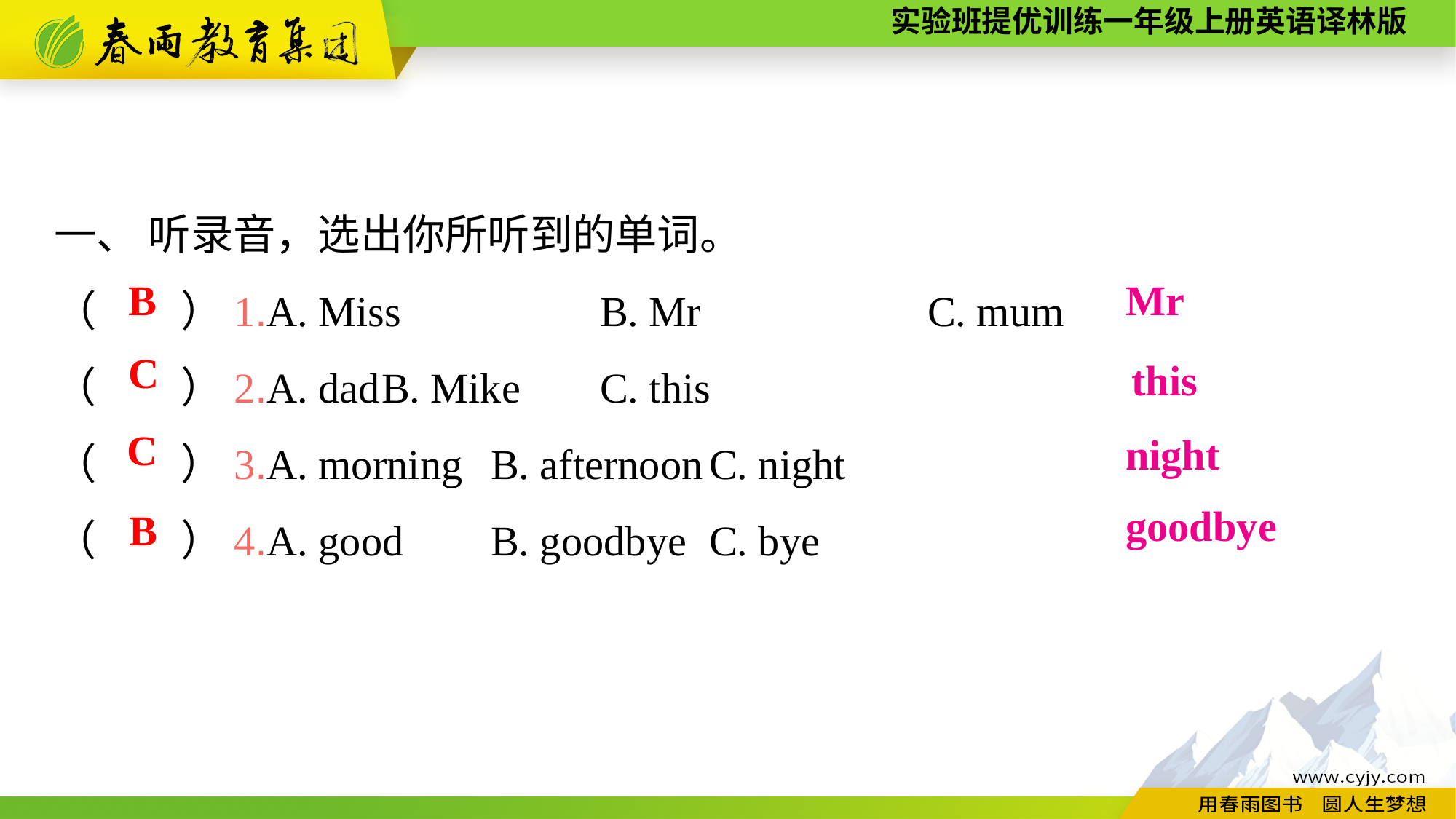

一、 听录音，选出你所听到的单词。
（　　）1.A. Miss　　　	B. Mr　　　　　	C. mum
（　　）2.A. dad	B. Mike	C. this
（　　）3.A. morning	B. afternoon	C. night
（　　）4.A. good	B. goodbye	C. bye
B
Mr
C
this
C
night
goodbye
 B